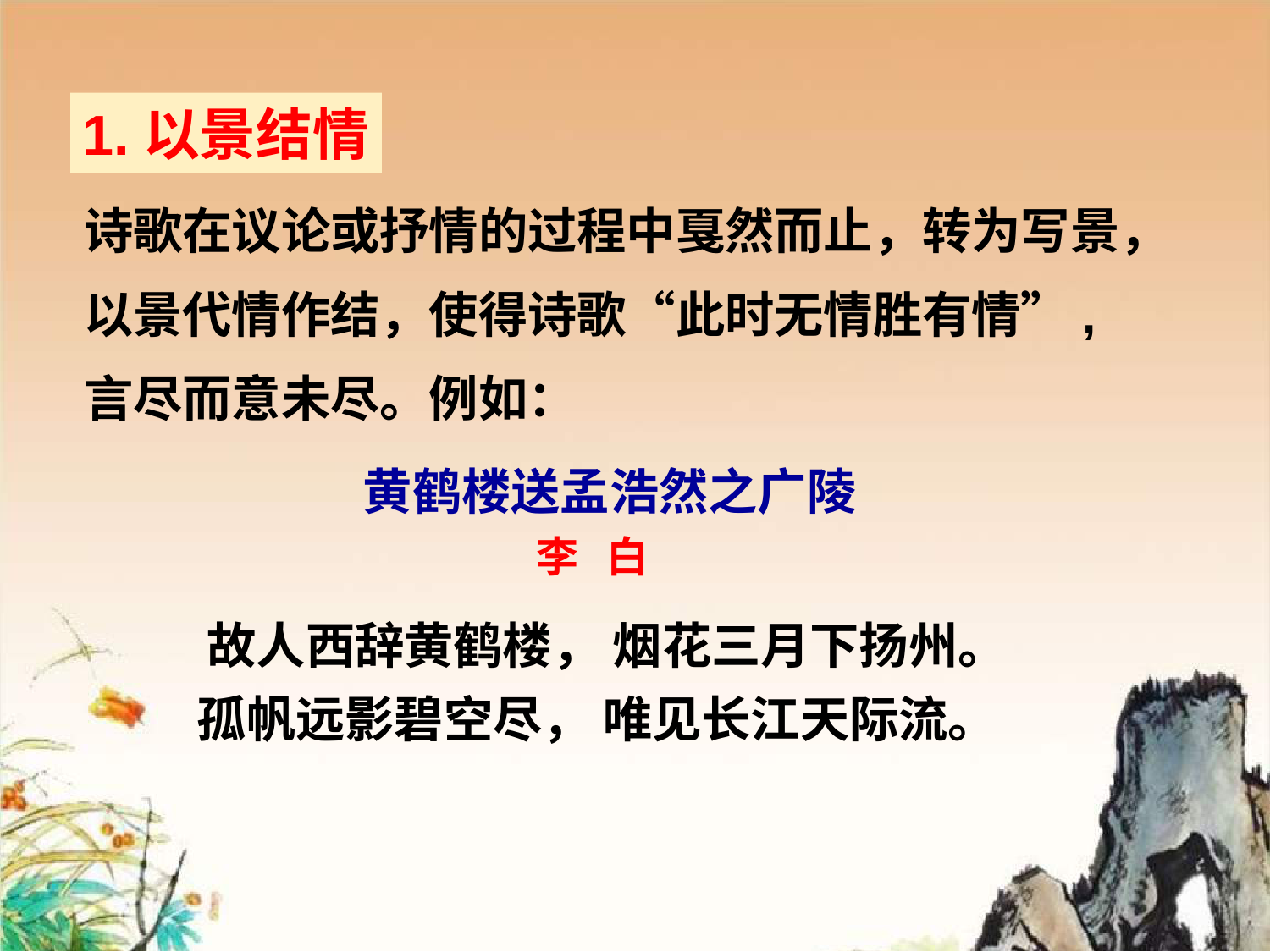

1.以景结情
诗歌在议论或抒情的过程中戛然而止，转为写景，
以景代情作结，使得诗歌“此时无情胜有情”,
言尽而意未尽。例如：
  黄鹤楼送孟浩然之广陵
李   白
   故人西辞黄鹤楼， 烟花三月下扬州。
  孤帆远影碧空尽， 唯见长江天际流。